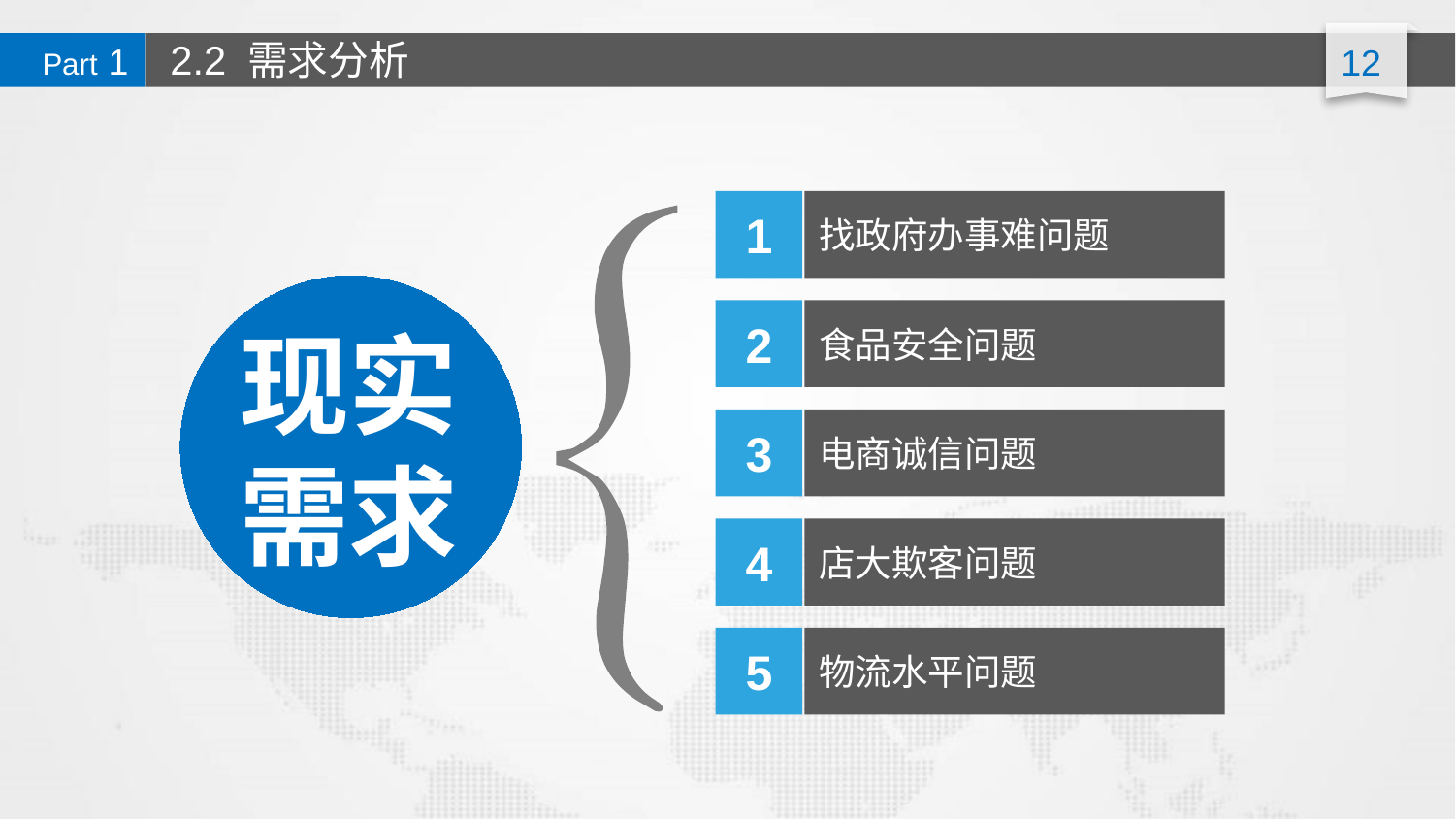

2.2 需求分析
Part 1
1
找政府办事难问题

现实需求
2
食品安全问题
3
电商诚信问题
4
店大欺客问题
5
物流水平问题